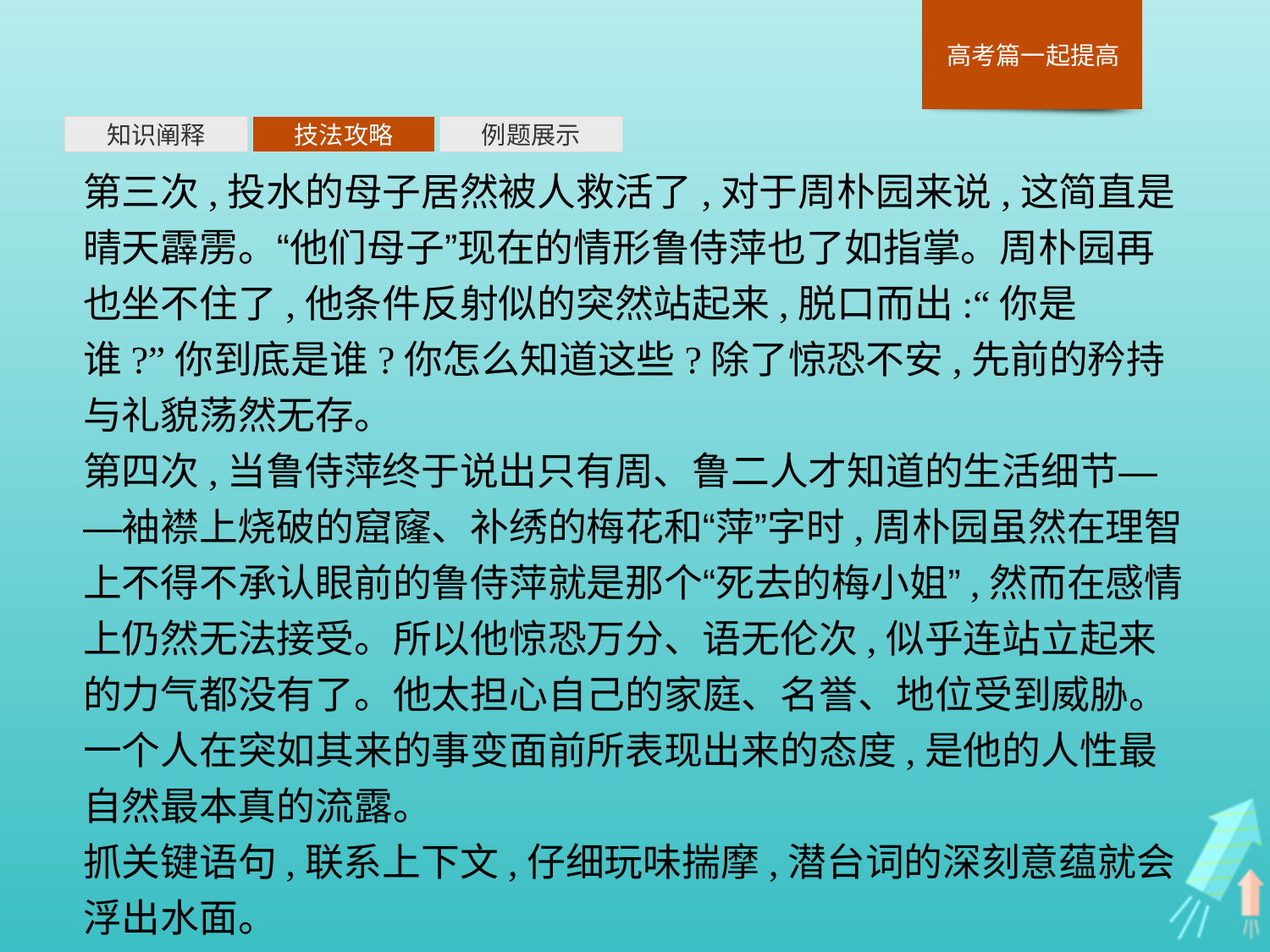

知识阐释
技法攻略
例题展示
第三次,投水的母子居然被人救活了,对于周朴园来说,这简直是晴天霹雳。“他们母子”现在的情形鲁侍萍也了如指掌。周朴园再也坐不住了,他条件反射似的突然站起来,脱口而出:“你是谁?”你到底是谁?你怎么知道这些?除了惊恐不安,先前的矜持与礼貌荡然无存。
第四次,当鲁侍萍终于说出只有周、鲁二人才知道的生活细节——袖襟上烧破的窟窿、补绣的梅花和“萍”字时,周朴园虽然在理智上不得不承认眼前的鲁侍萍就是那个“死去的梅小姐”,然而在感情上仍然无法接受。所以他惊恐万分、语无伦次,似乎连站立起来的力气都没有了。他太担心自己的家庭、名誉、地位受到威胁。一个人在突如其来的事变面前所表现出来的态度,是他的人性最自然最本真的流露。
抓关键语句,联系上下文,仔细玩味揣摩,潜台词的深刻意蕴就会浮出水面。